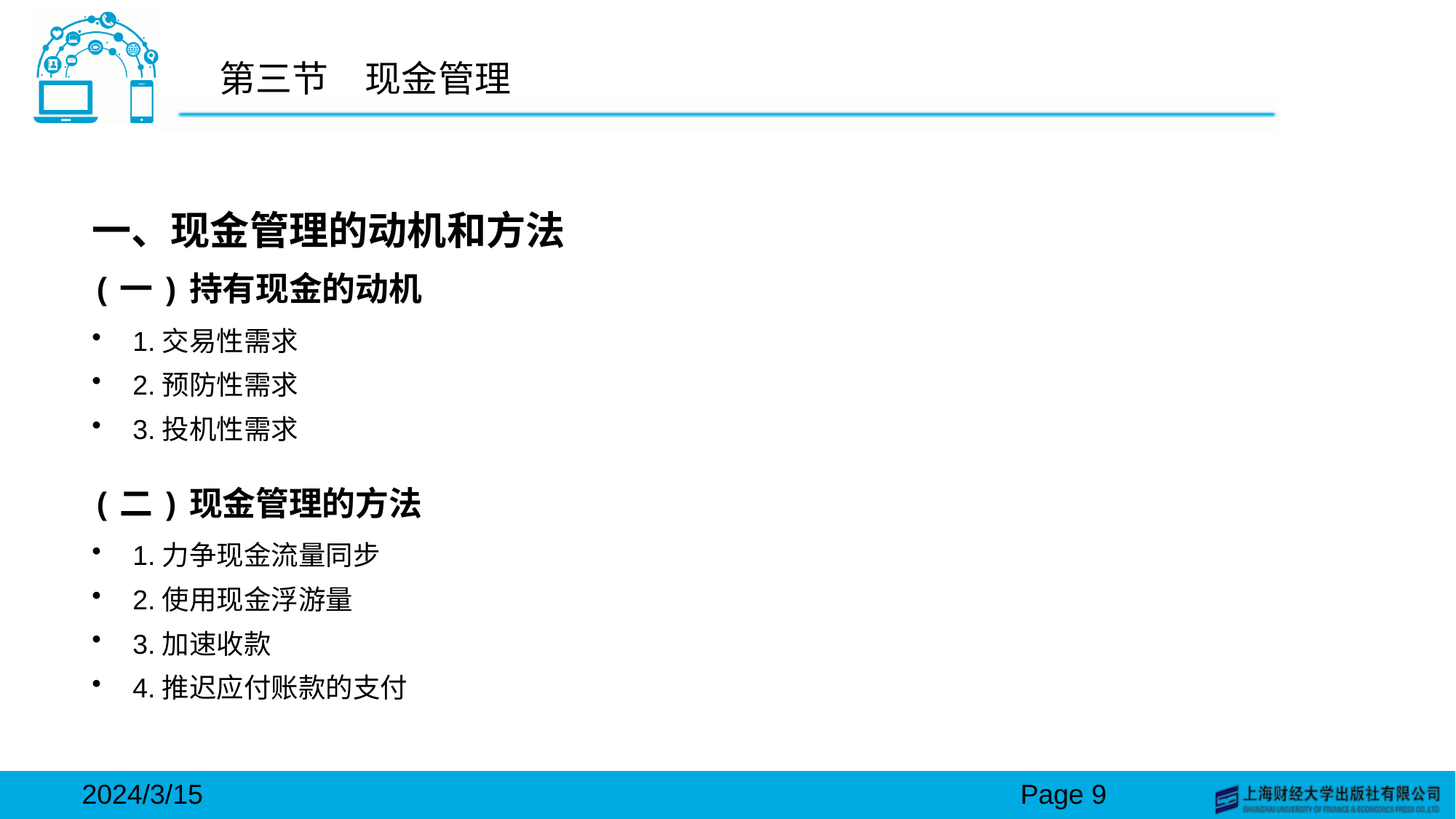

# 第三节　现金管理
一、现金管理的动机和方法
(一)持有现金的动机
1.交易性需求
2.预防性需求
3.投机性需求
(二)现金管理的方法
1.力争现金流量同步
2.使用现金浮游量
3.加速收款
4.推迟应付账款的支付

2024/3/15
Page 9